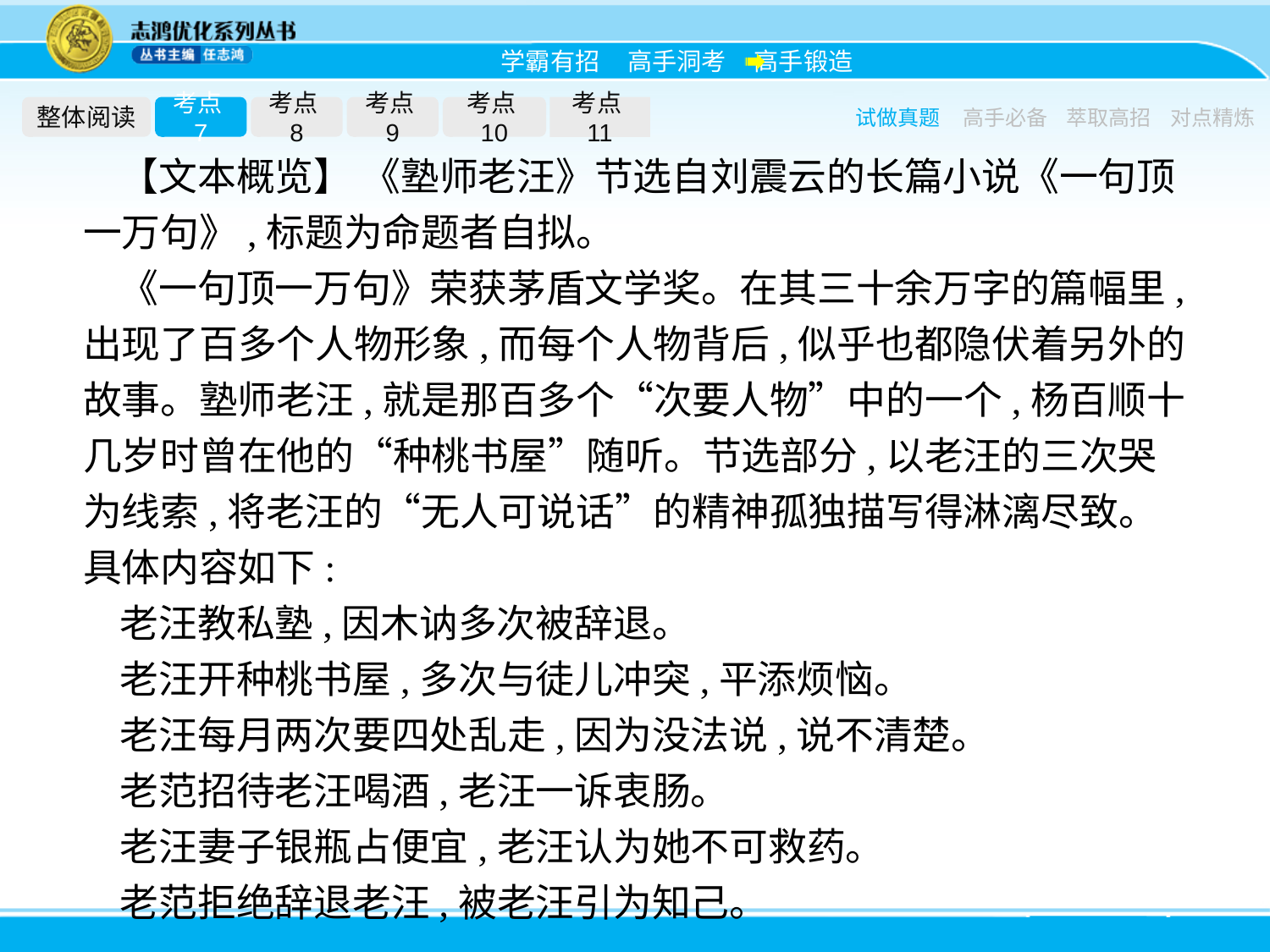

整体阅读
考点7
考点8
考点9
考点10
考点11
试做真题
高手必备
萃取高招
对点精炼
【文本概览】 《塾师老汪》节选自刘震云的长篇小说《一句顶一万句》,标题为命题者自拟。
《一句顶一万句》荣获茅盾文学奖。在其三十余万字的篇幅里,出现了百多个人物形象,而每个人物背后,似乎也都隐伏着另外的故事。塾师老汪,就是那百多个“次要人物”中的一个,杨百顺十几岁时曾在他的“种桃书屋”随听。节选部分,以老汪的三次哭为线索,将老汪的“无人可说话”的精神孤独描写得淋漓尽致。具体内容如下:
老汪教私塾,因木讷多次被辞退。
老汪开种桃书屋,多次与徒儿冲突,平添烦恼。
老汪每月两次要四处乱走,因为没法说,说不清楚。
老范招待老汪喝酒,老汪一诉衷肠。
老汪妻子银瓶占便宜,老汪认为她不可救药。
老范拒绝辞退老汪,被老汪引为知己。